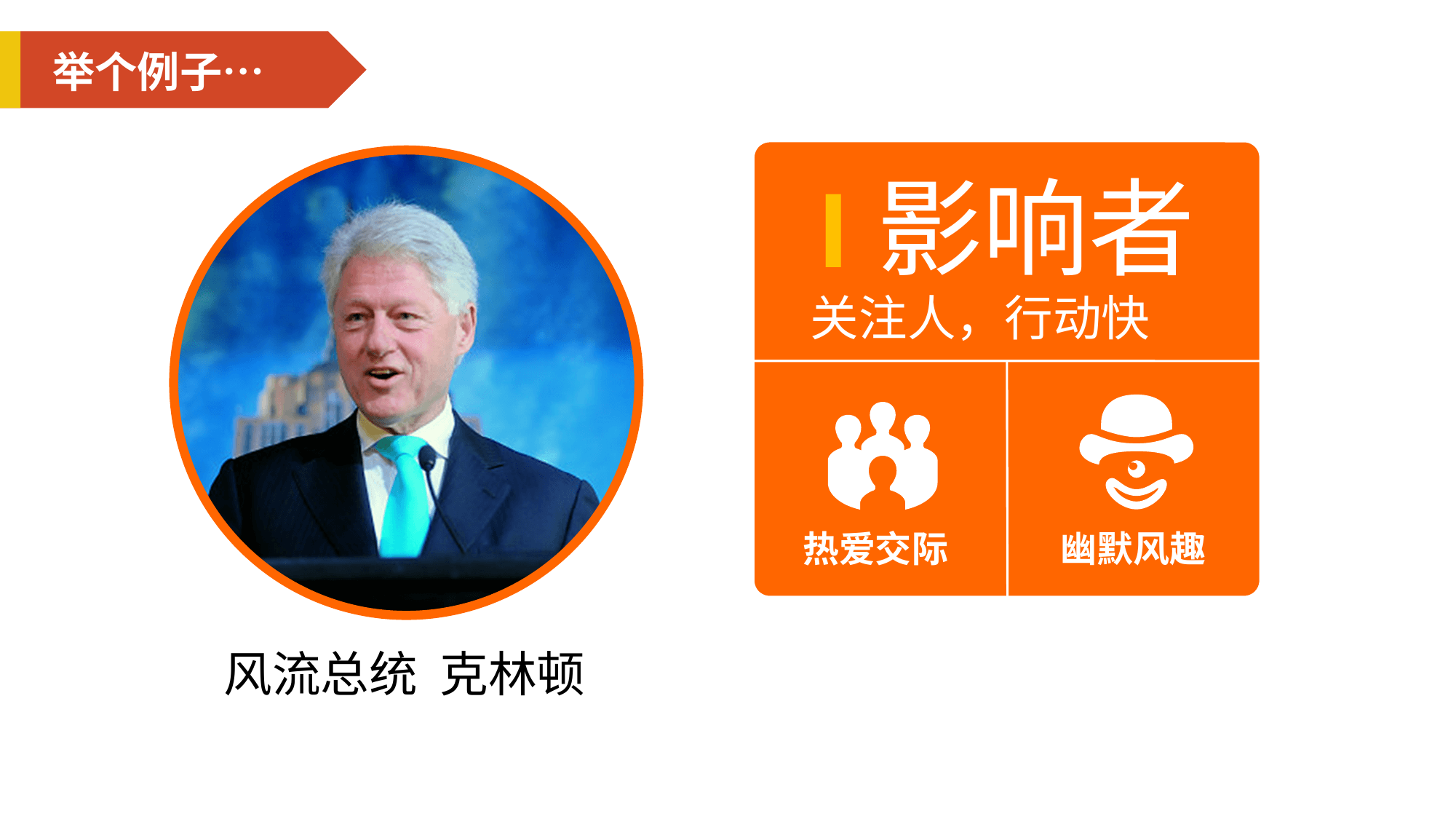

举个例子…

I 影响者
关注人，行动快

热爱交际
幽默风趣

风流总统  克林顿